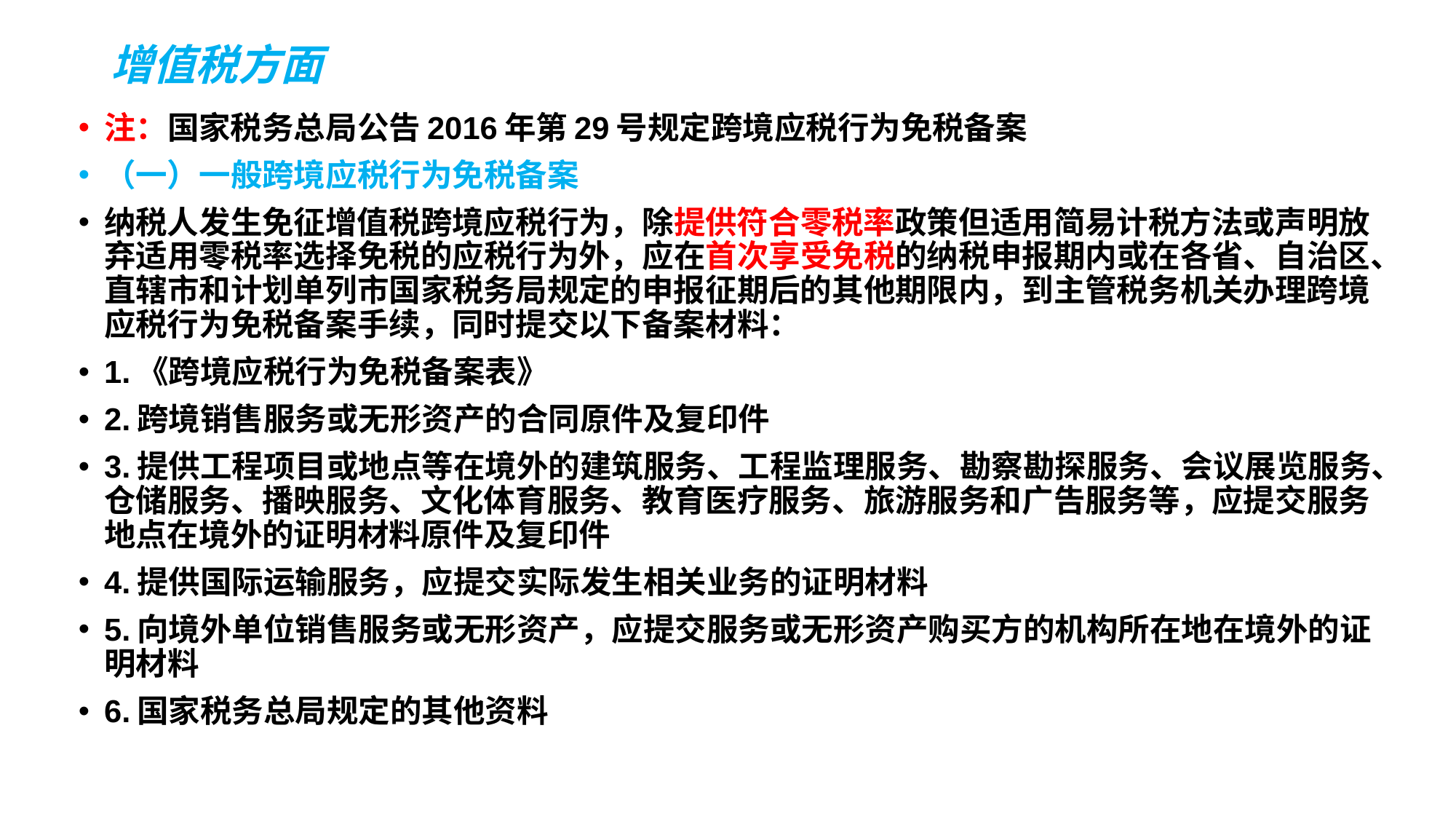

# 增值税方面
注：国家税务总局公告2016年第29号规定跨境应税行为免税备案
（一）一般跨境应税行为免税备案
纳税人发生免征增值税跨境应税行为，除提供符合零税率政策但适用简易计税方法或声明放弃适用零税率选择免税的应税行为外，应在首次享受免税的纳税申报期内或在各省、自治区、直辖市和计划单列市国家税务局规定的申报征期后的其他期限内，到主管税务机关办理跨境应税行为免税备案手续，同时提交以下备案材料：
1.《跨境应税行为免税备案表》
2.跨境销售服务或无形资产的合同原件及复印件
3.提供工程项目或地点等在境外的建筑服务、工程监理服务、勘察勘探服务、会议展览服务、仓储服务、播映服务、文化体育服务、教育医疗服务、旅游服务和广告服务等，应提交服务地点在境外的证明材料原件及复印件
4.提供国际运输服务，应提交实际发生相关业务的证明材料
5.向境外单位销售服务或无形资产，应提交服务或无形资产购买方的机构所在地在境外的证明材料
6.国家税务总局规定的其他资料